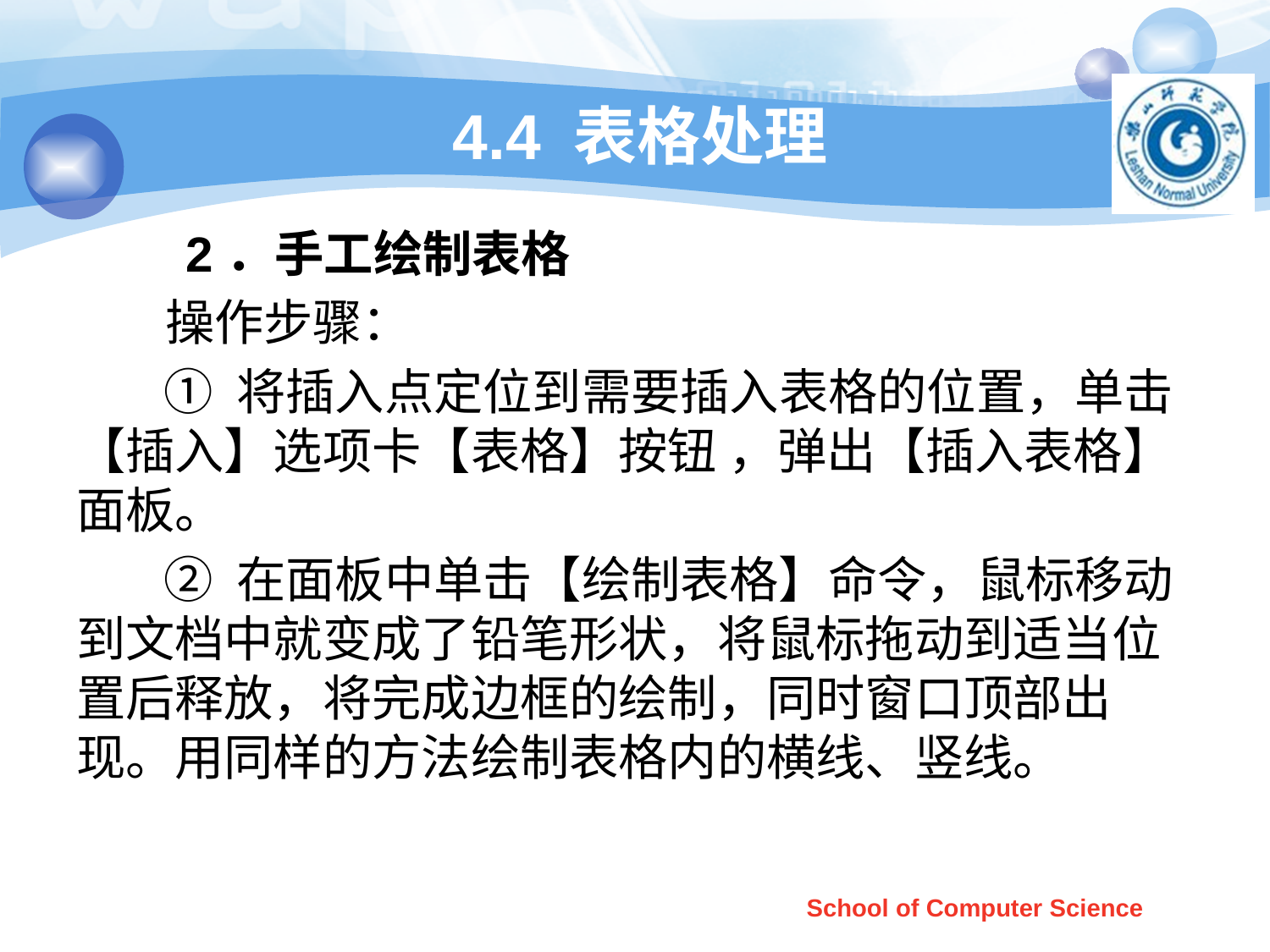

# 4.4 表格处理
        2．手工绘制表格
       操作步骤：
        ① 将插入点定位到需要插入表格的位置，单击【插入】选项卡【表格】按钮 ，弹出【插入表格】面板。
        ② 在面板中单击【绘制表格】命令，鼠标移动到文档中就变成了铅笔形状，将鼠标拖动到适当位置后释放，将完成边框的绘制，同时窗口顶部出现。用同样的方法绘制表格内的横线、竖线。

School of Computer Science